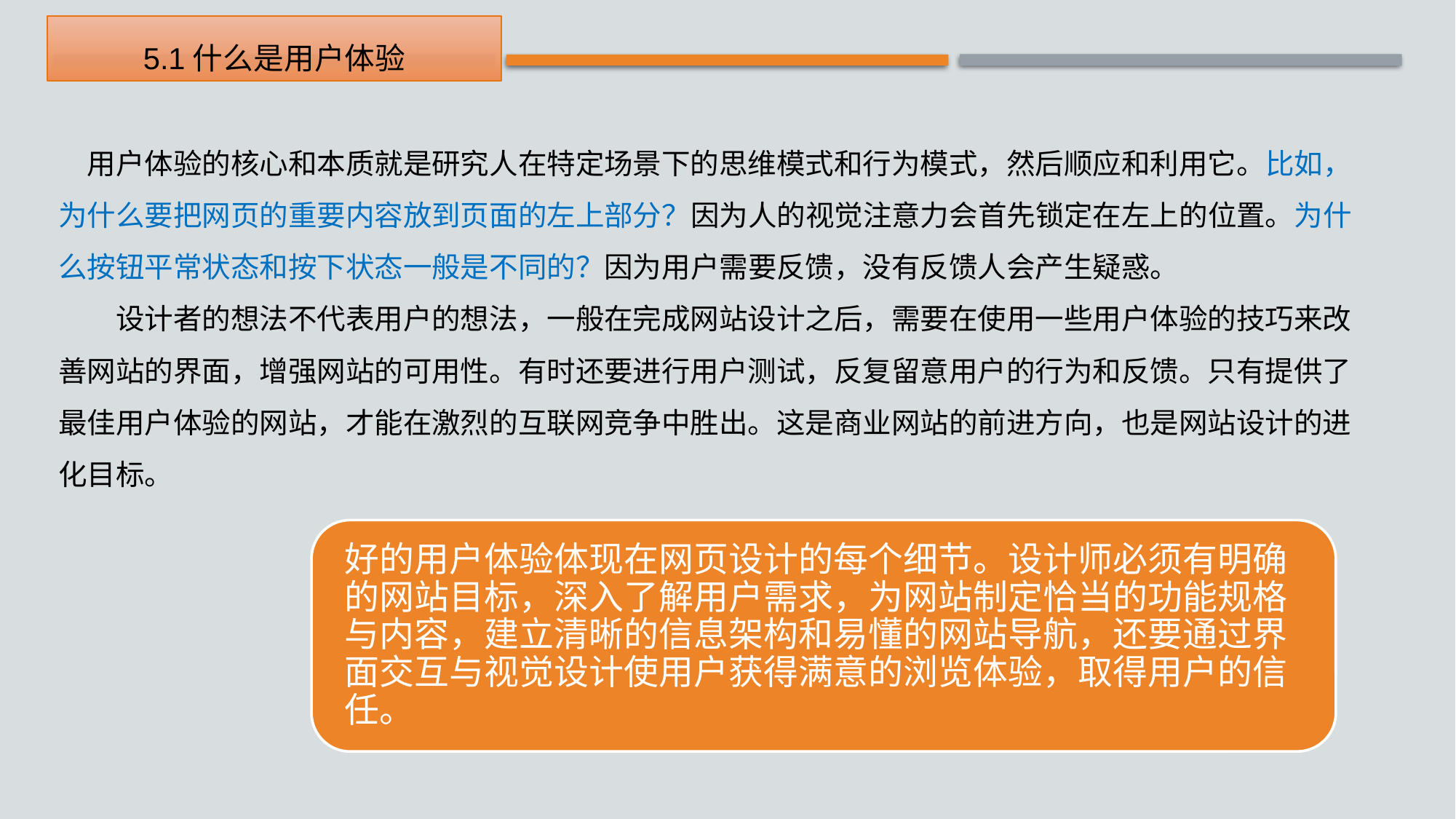

5.1什么是用户体验
　用户体验的核心和本质就是研究人在特定场景下的思维模式和行为模式，然后顺应和利用它。比如，为什么要把网页的重要内容放到页面的左上部分？因为人的视觉注意力会首先锁定在左上的位置。为什么按钮平常状态和按下状态一般是不同的？因为用户需要反馈，没有反馈人会产生疑惑。
　　设计者的想法不代表用户的想法，一般在完成网站设计之后，需要在使用一些用户体验的技巧来改善网站的界面，增强网站的可用性。有时还要进行用户测试，反复留意用户的行为和反馈。只有提供了最佳用户体验的网站，才能在激烈的互联网竞争中胜出。这是商业网站的前进方向，也是网站设计的进化目标。
好的用户体验体现在网页设计的每个细节。设计师必须有明确的网站目标，深入了解用户需求，为网站制定恰当的功能规格与内容，建立清晰的信息架构和易懂的网站导航，还要通过界面交互与视觉设计使用户获得满意的浏览体验，取得用户的信任。